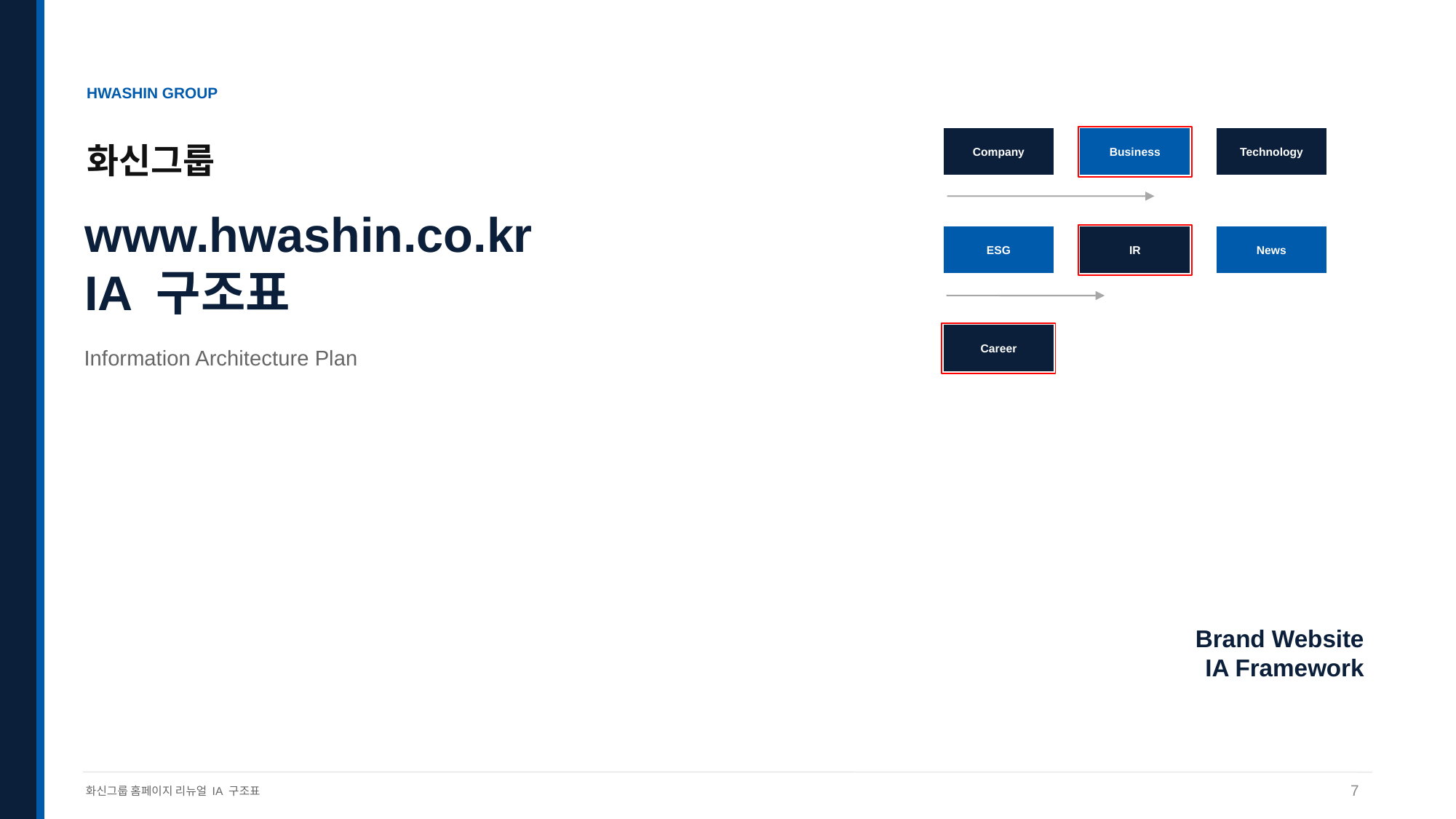

HWASHIN GROUP

Company
Business
Technology
화신그룹

www.hwashin.co.kr
IA 구조표

ESG
IR
News

Career
Information Architecture Plan
Brand Website
IA Framework
7
화신그룹 홈페이지 리뉴얼 IA 구조표